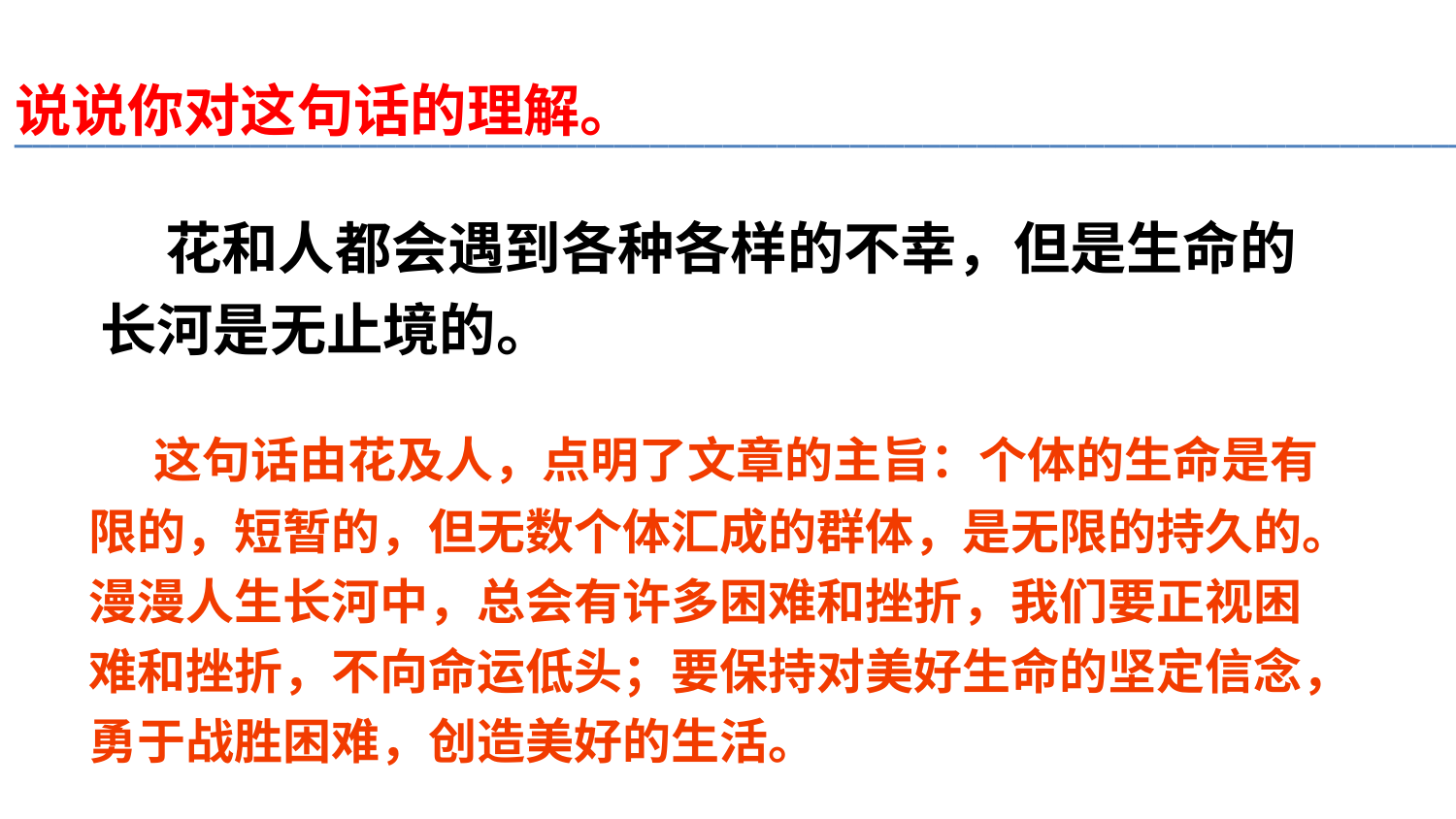

说说你对这句话的理解。
________________________________________________________________________________
    花和人都会遇到各种各样的不幸，但是生命的长河是无止境的。
    这句话由花及人，点明了文章的主旨：个体的生命是有限的，短暂的，但无数个体汇成的群体，是无限的持久的。漫漫人生长河中，总会有许多困难和挫折，我们要正视困难和挫折，不向命运低头；要保持对美好生命的坚定信念，勇于战胜困难，创造美好的生活。